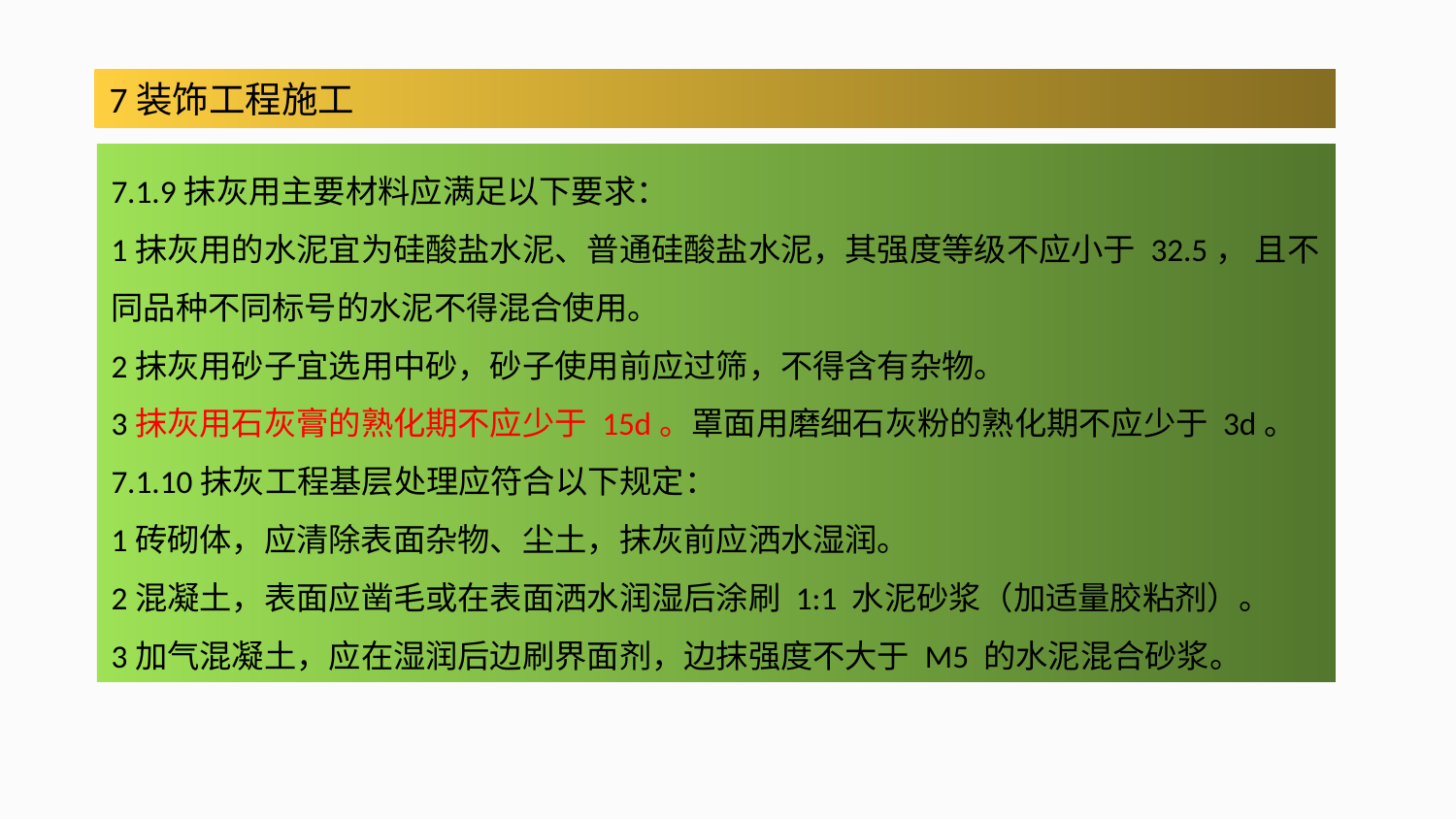

7装饰工程施工
7.1.9抹灰用主要材料应满足以下要求：
1抹灰用的水泥宜为硅酸盐水泥、普通硅酸盐水泥，其强度等级不应小于 32.5， 且不同品种不同标号的水泥不得混合使用。
2抹灰用砂子宜选用中砂，砂子使用前应过筛，不得含有杂物。
3抹灰用石灰膏的熟化期不应少于 15d。罩面用磨细石灰粉的熟化期不应少于 3d。
7.1.10抹灰工程基层处理应符合以下规定：
1砖砌体，应清除表面杂物、尘土，抹灰前应洒水湿润。
2混凝土，表面应凿毛或在表面洒水润湿后涂刷 1:1 水泥砂浆（加适量胶粘剂）。
3加气混凝土，应在湿润后边刷界面剂，边抹强度不大于 M5 的水泥混合砂浆。